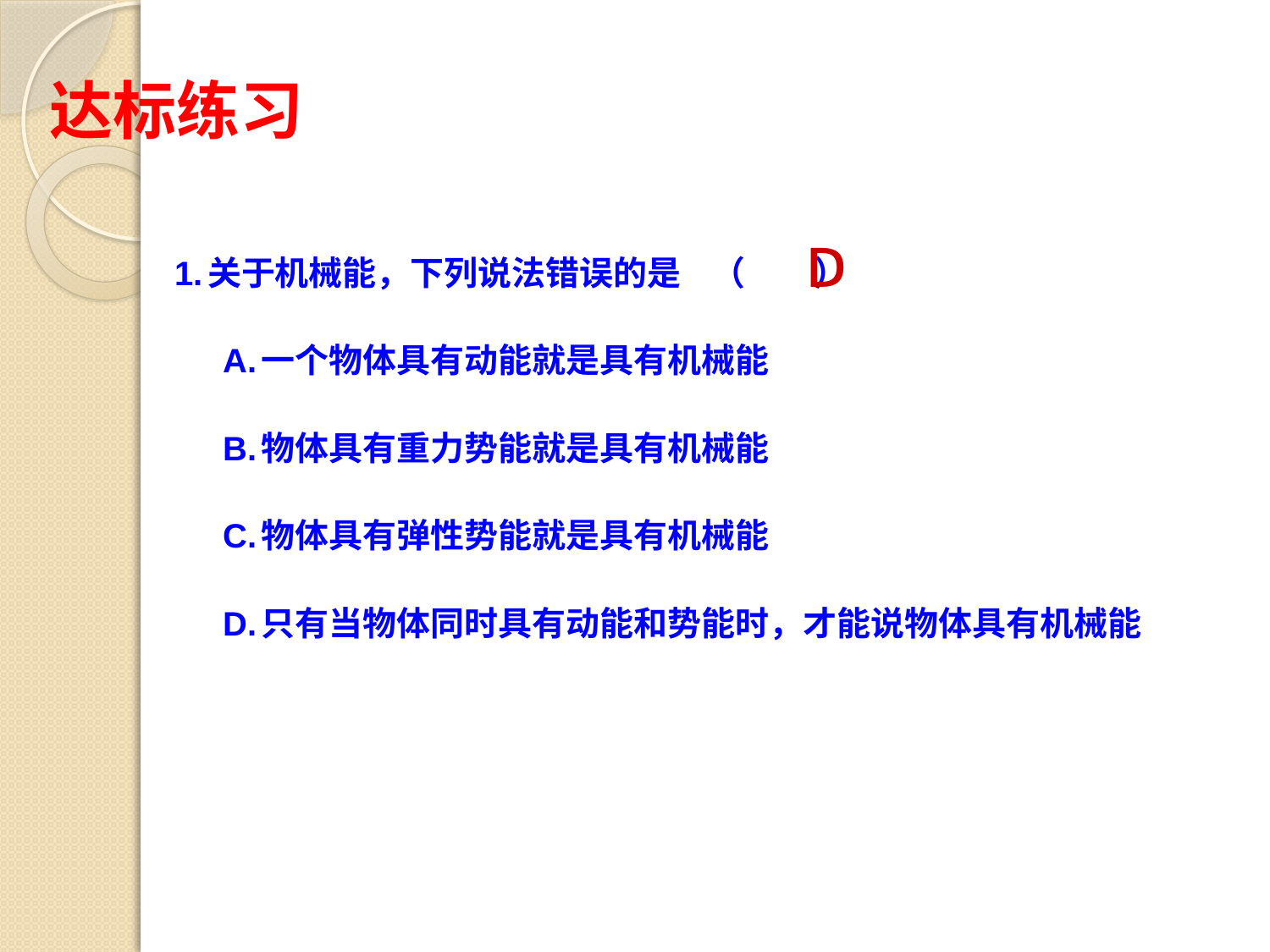

# 达标练习
1.关于机械能，下列说法错误的是    （         ）
    A.一个物体具有动能就是具有机械能
    B.物体具有重力势能就是具有机械能
    C.物体具有弹性势能就是具有机械能
    D.只有当物体同时具有动能和势能时，才能说物体具有机械能
D